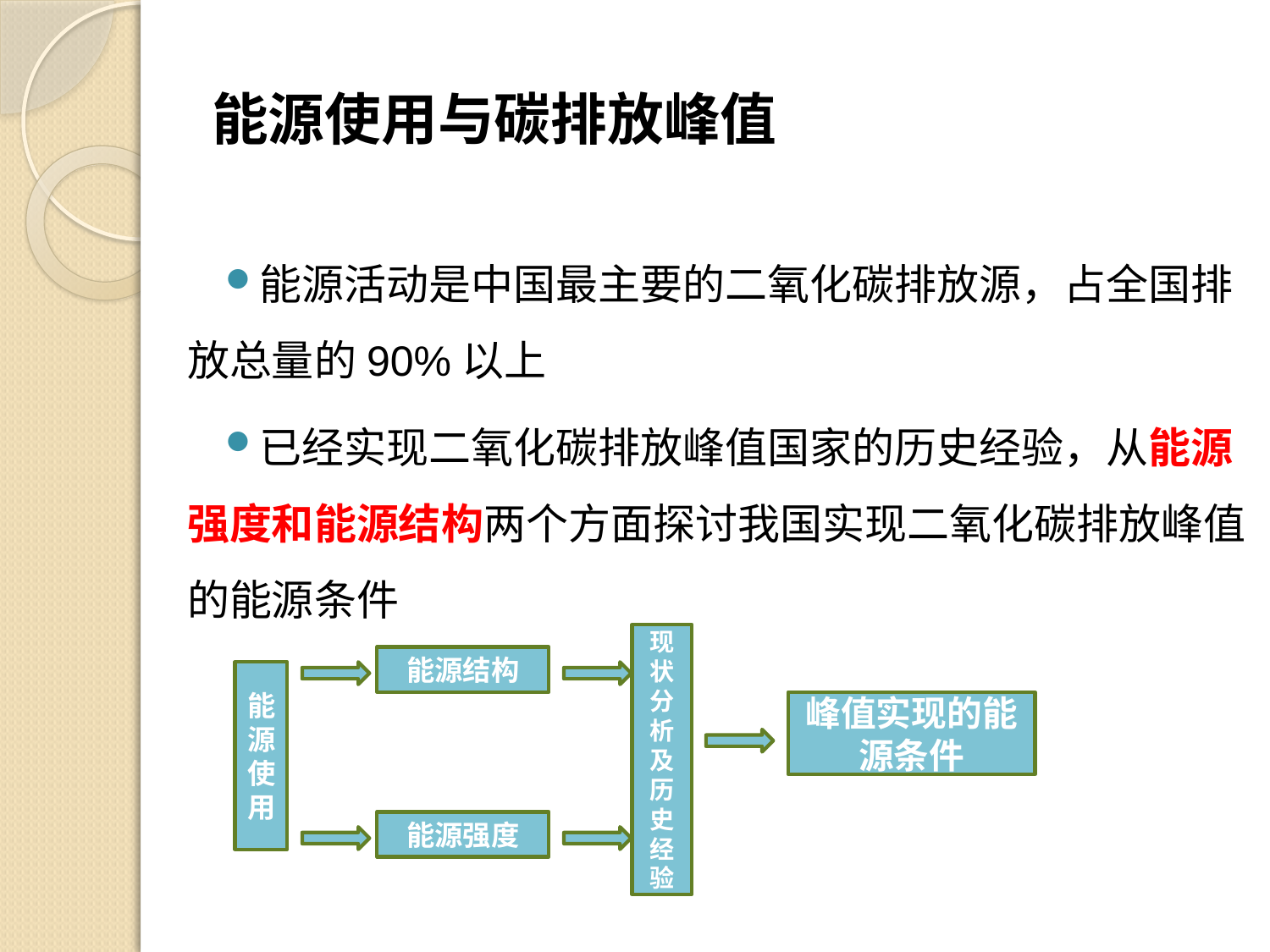

# 能源使用与碳排放峰值
能源活动是中国最主要的二氧化碳排放源，占全国排放总量的90%以上
已经实现二氧化碳排放峰值国家的历史经验，从能源强度和能源结构两个方面探讨我国实现二氧化碳排放峰值的能源条件
现状分析及历史经验
能源结构
能源使用

峰值实现的能源条件

能源强度